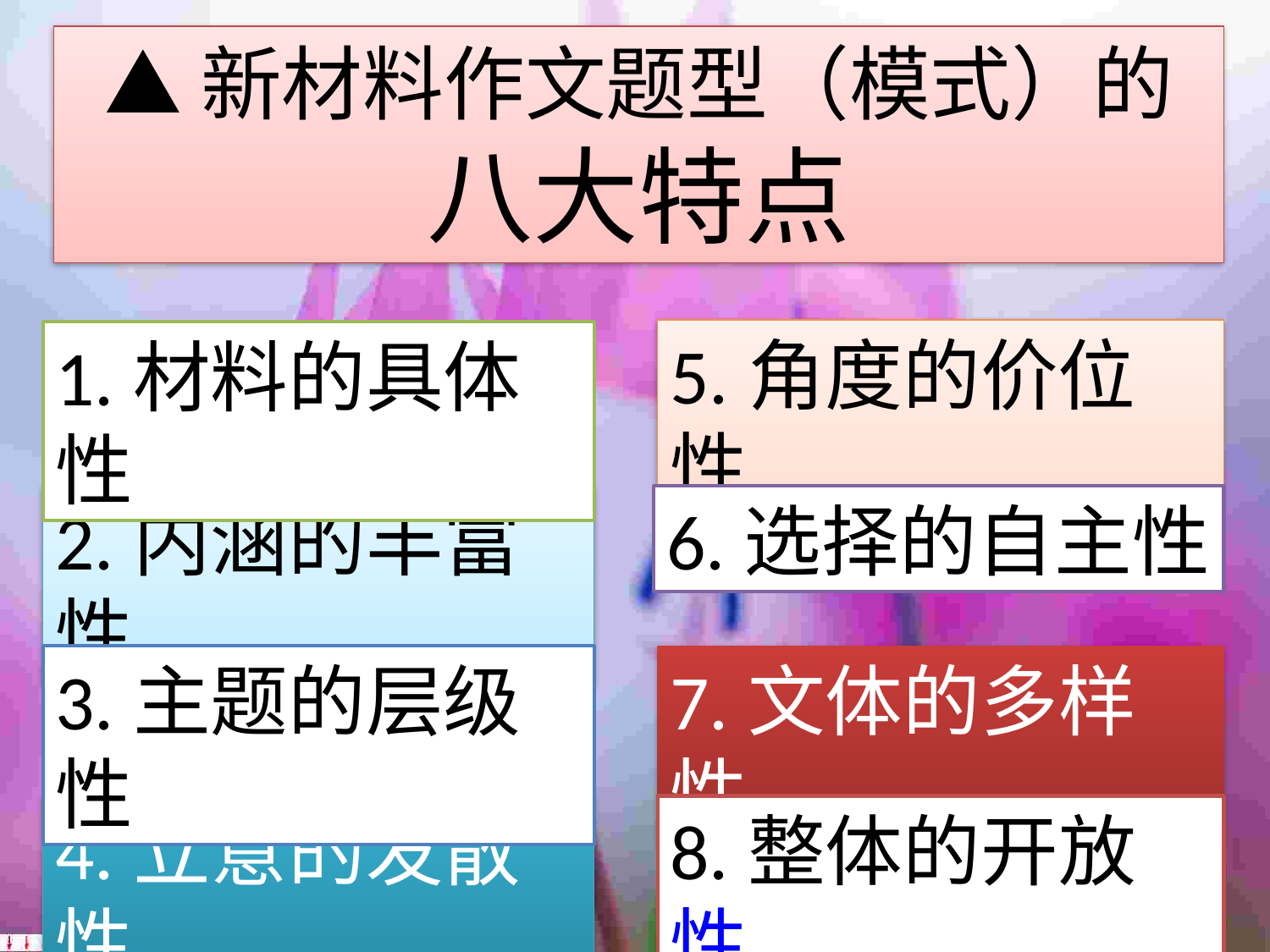

▲新材料作文题型（模式）的
八大特点
5.角度的价位性
1.材料的具体性
2.内涵的丰富性
6.选择的自主性
7.文体的多样性
3.主题的层级性
4.立意的发散性
8.整体的开放性